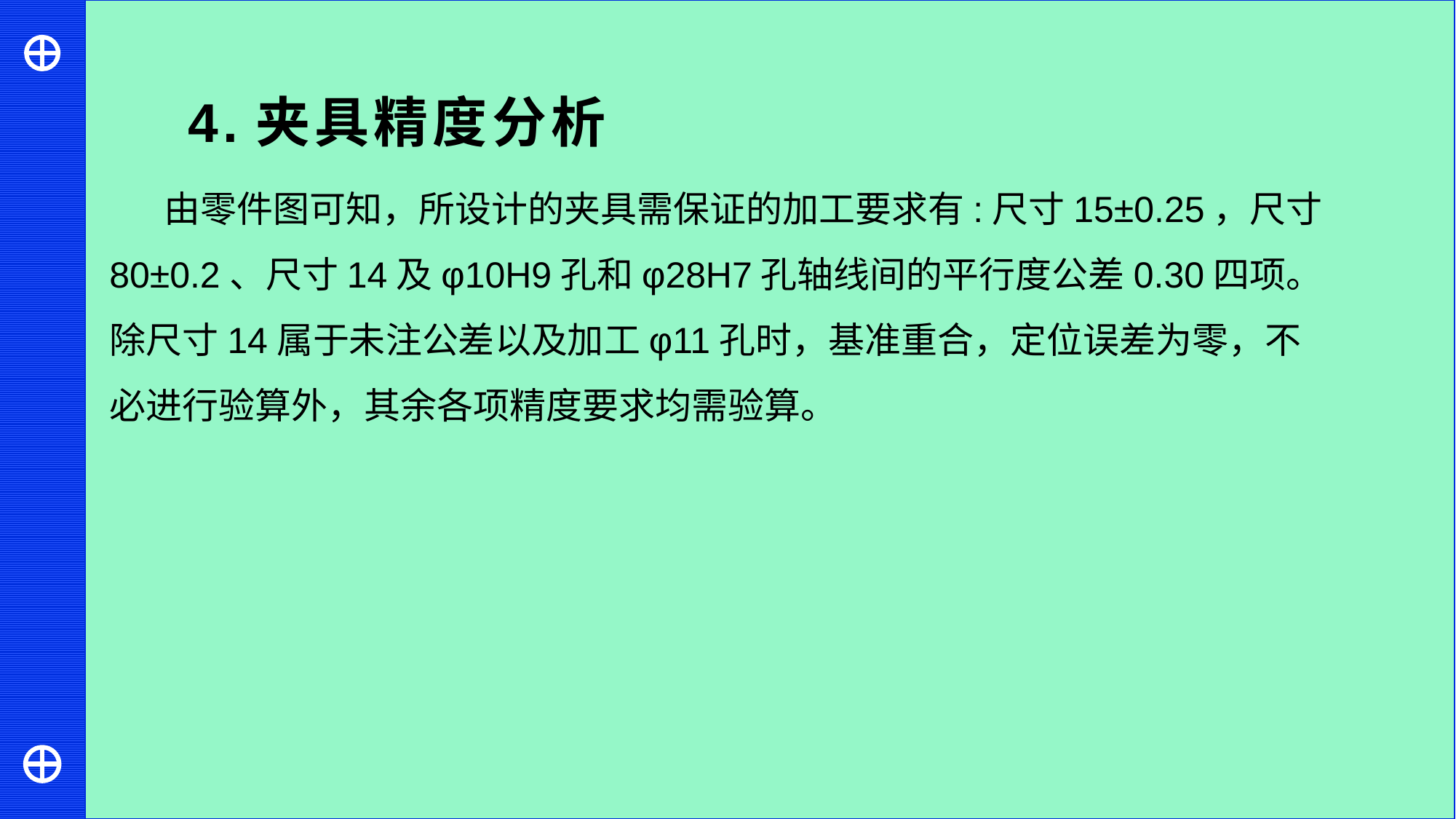

4.夹具精度分析
由零件图可知，所设计的夹具需保证的加工要求有:尺寸15±0.25，尺寸80±0.2、尺寸14及φ10H9孔和φ28H7孔轴线间的平行度公差0.30四项。除尺寸14属于未注公差以及加工φ11孔时，基准重合，定位误差为零，不必进行验算外，其余各项精度要求均需验算。